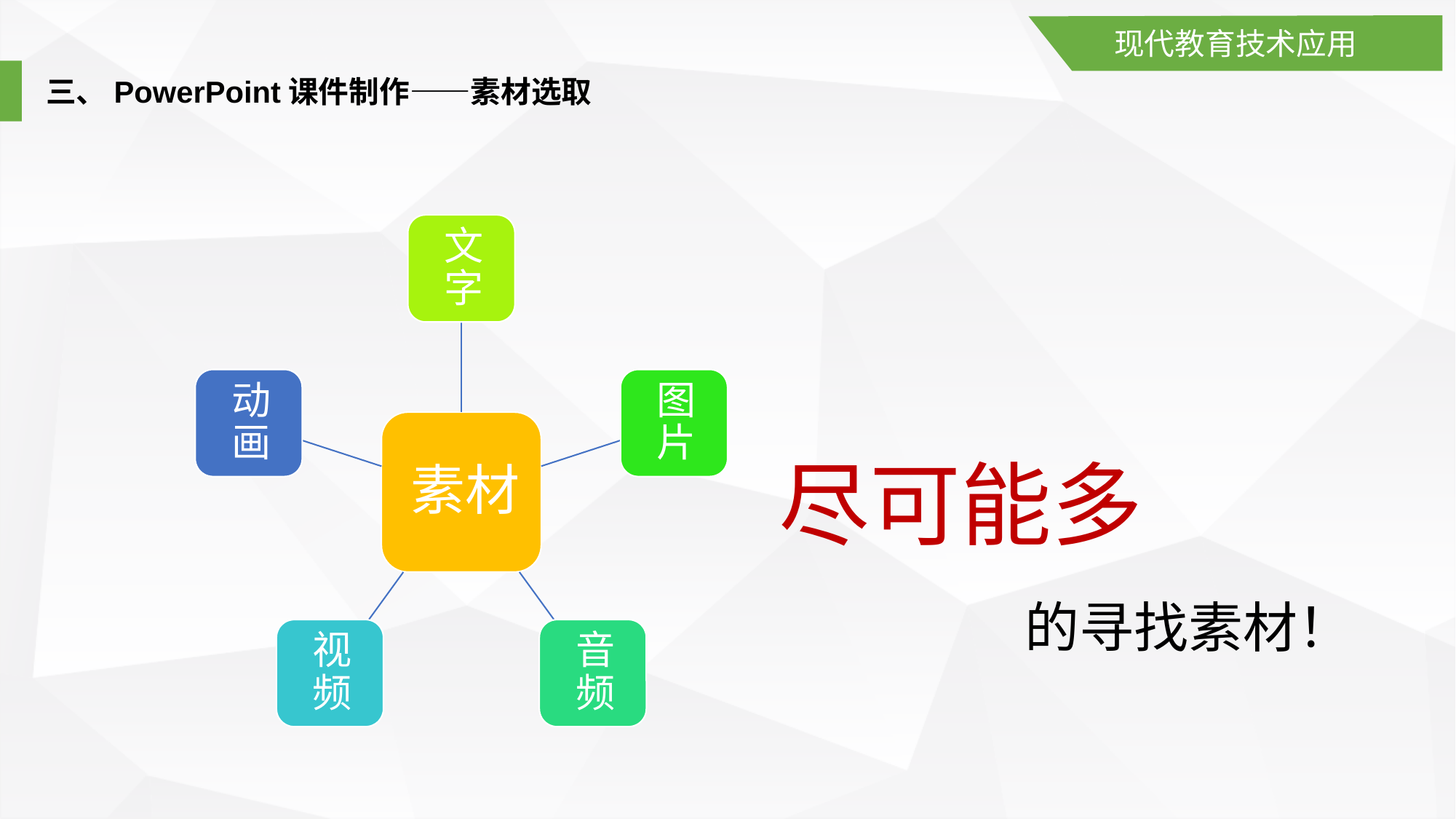

现代教育技术应用

三、PowerPoint课件制作——素材选取
素材
文字
图片
音频
视频
动画
尽可能多
           的寻找素材！